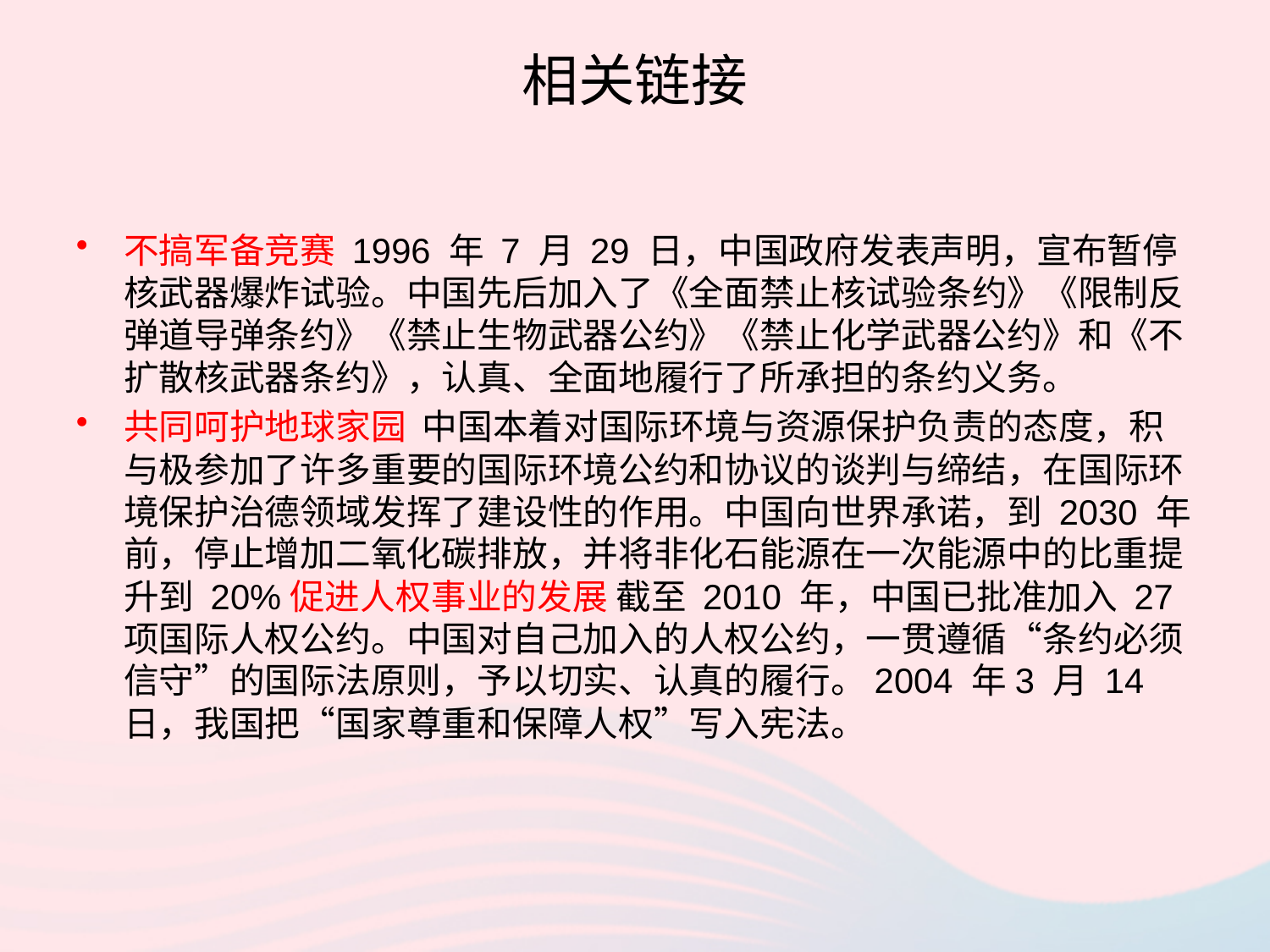

# 相关链接
不搞军备竞赛 1996 年 7 月 29 日，中国政府发表声明，宣布暂停核武器爆炸试验。中国先后加入了《全面禁止核试验条约》《限制反弹道导弹条约》《禁止生物武器公约》《禁止化学武器公约》和《不扩散核武器条约》，认真、全面地履行了所承担的条约义务。
共同呵护地球家园  中国本着对国际环境与资源保护负责的态度，积与极参加了许多重要的国际环境公约和协议的谈判与缔结，在国际环境保护治德领域发挥了建设性的作用。中国向世界承诺，到 2030 年前，停止增加二氧化碳排放，并将非化石能源在一次能源中的比重提升到 20%促进人权事业的发展 截至 2010 年，中国已批准加入 27 项国际人权公约。中国对自己加入的人权公约，一贯遵循“条约必须信守”的国际法原则，予以切实、认真的履行。2004 年3 月 14 日，我国把“国家尊重和保障人权”写入宪法。